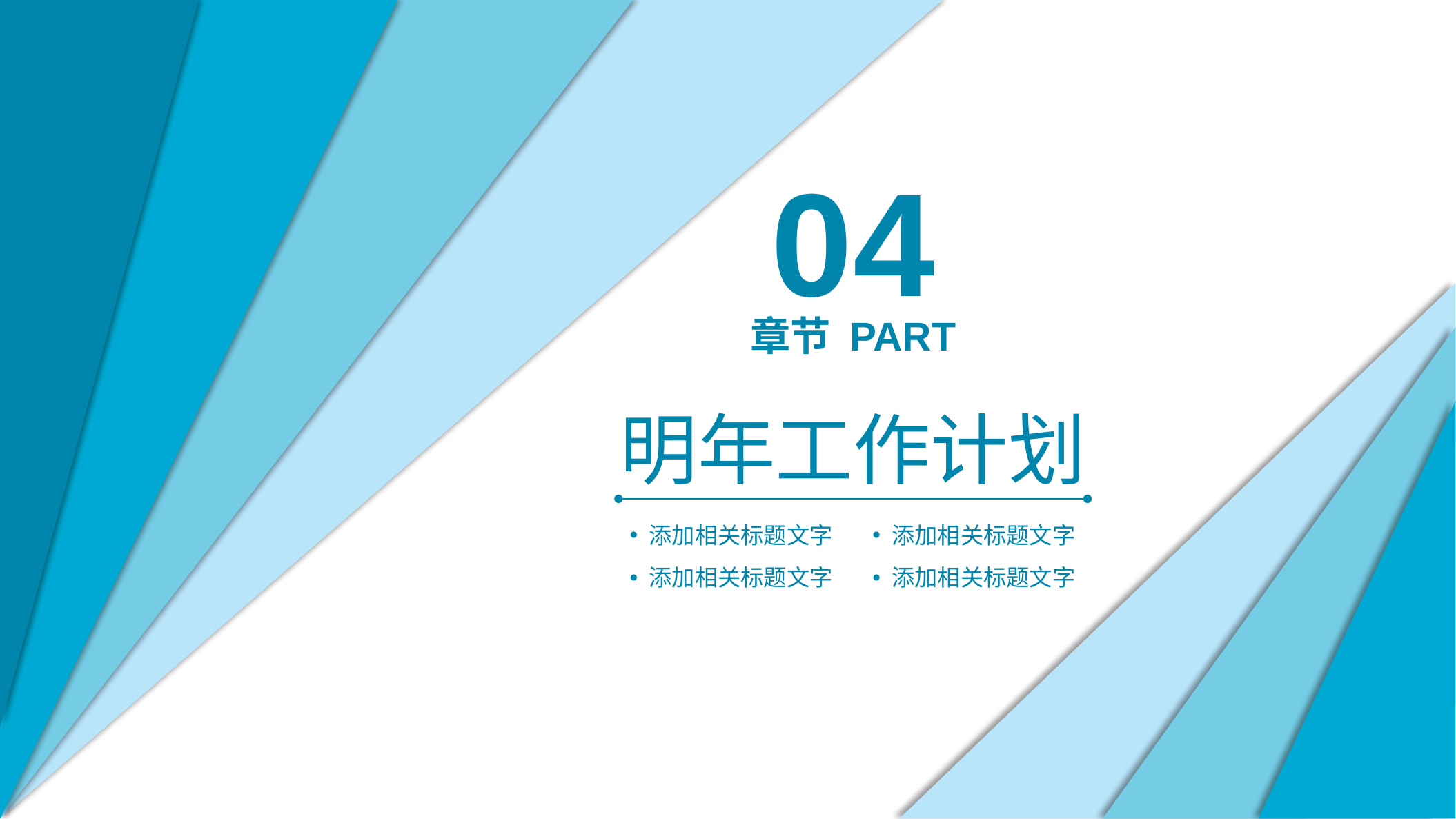

04

章节 PART

明年工作计划

添加相关标题文字
添加相关标题文字
添加相关标题文字
添加相关标题文字